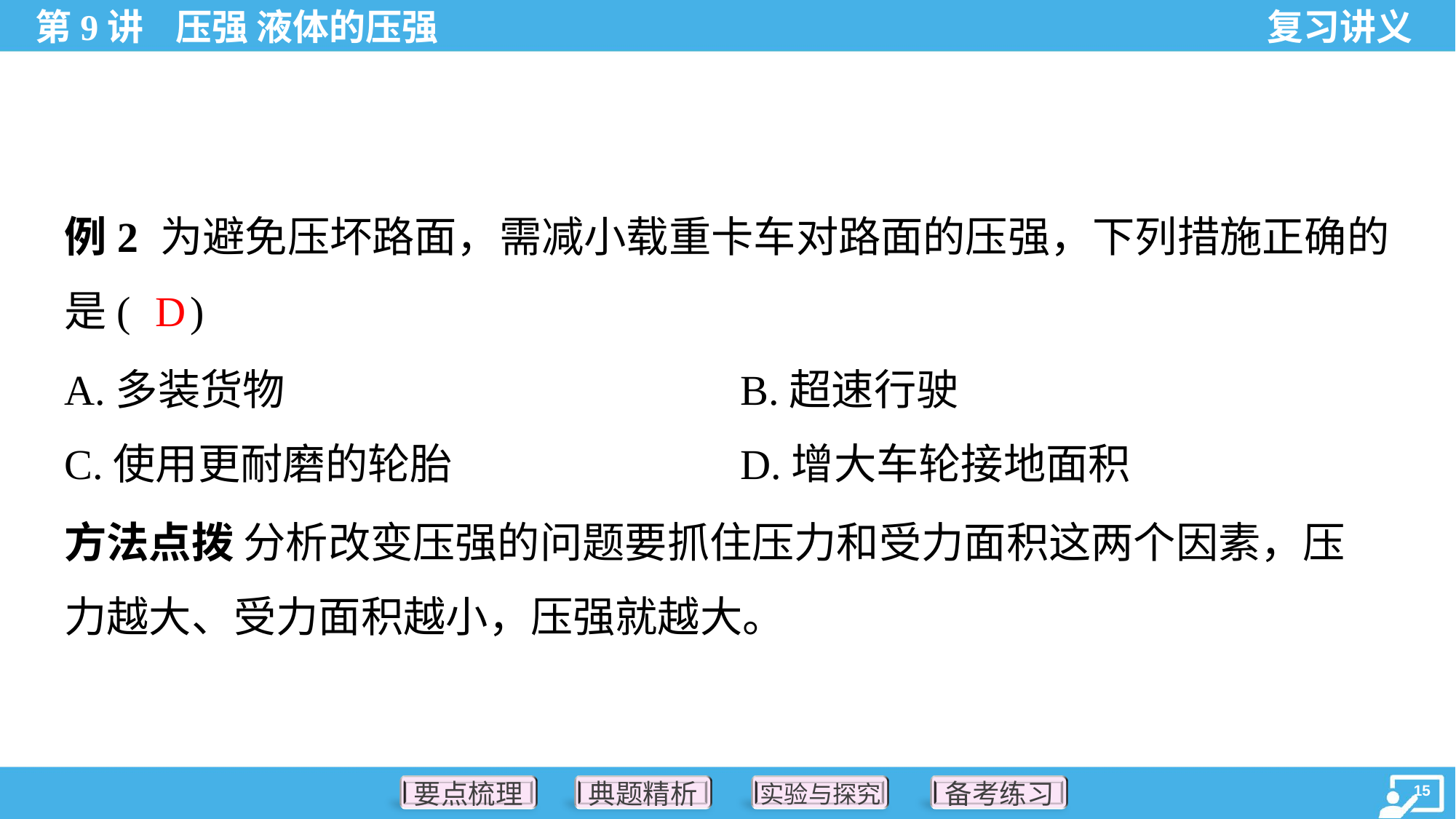

例2 为避免压坏路面，需减小载重卡车对路面的压强，下列措施正确的
是(     )
D
A.多装货物	B.超速行驶
C.使用更耐磨的轮胎	D.增大车轮接地面积
方法点拨 分析改变压强的问题要抓住压力和受力面积这两个因素，压
力越大、受力面积越小，压强就越大。